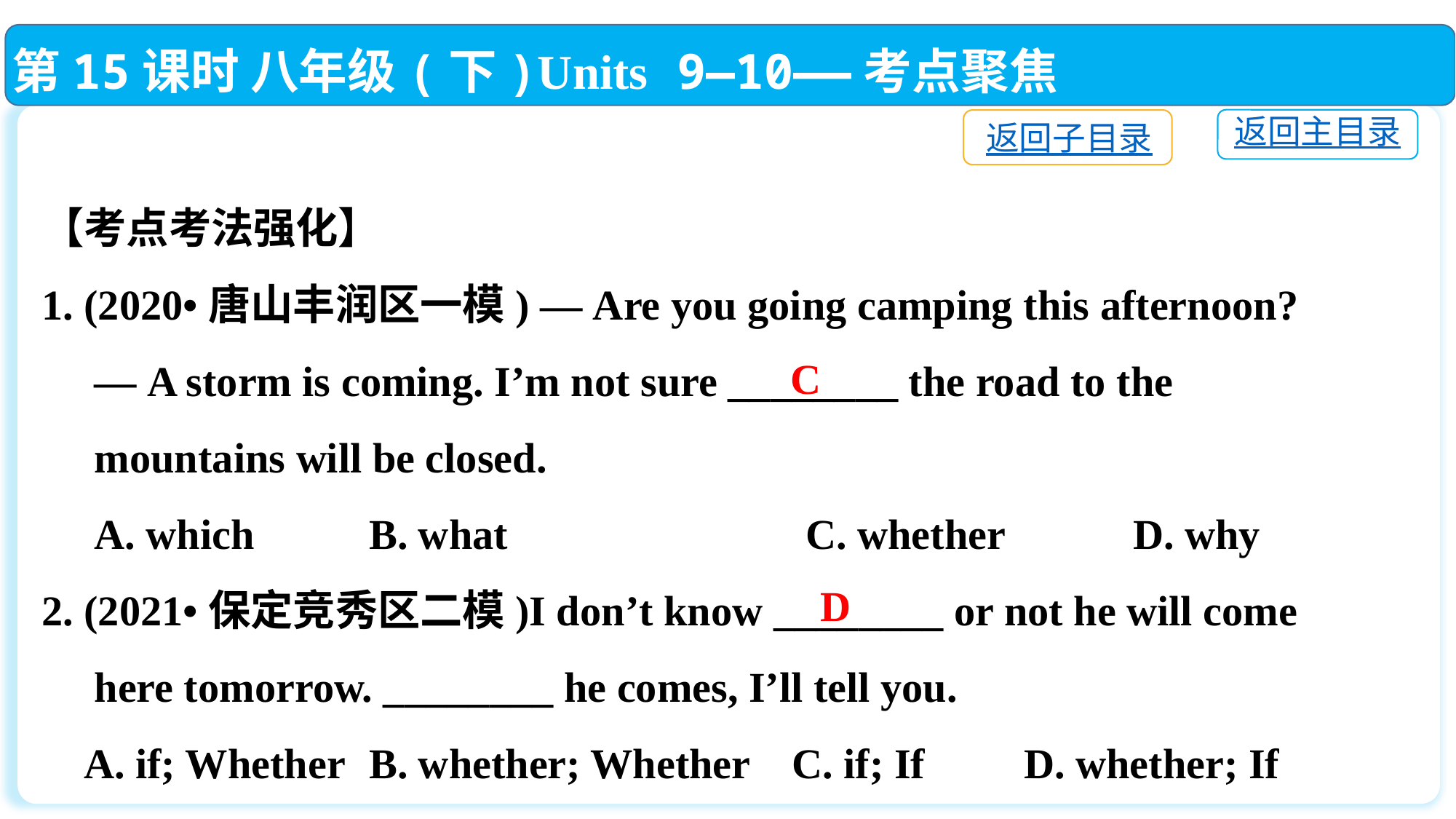

第15课时 八年级(下)Units 9—10——考点聚焦

返回主目录

返回子目录
【考点考法强化】
1. (2020•唐山丰润区一模) — Are you going camping this afternoon?
     — A storm is coming. I’m not sure ________ the road to the
     mountains will be closed.
     A. which		B. what			C. whether		D. why
2. (2021•保定竞秀区二模)I don’t know ________ or not he will come
     here tomorrow. ________ he comes, I’ll tell you.
    A. if; Whether	B. whether; Whether    C. if; If	D. whether; If
C
D